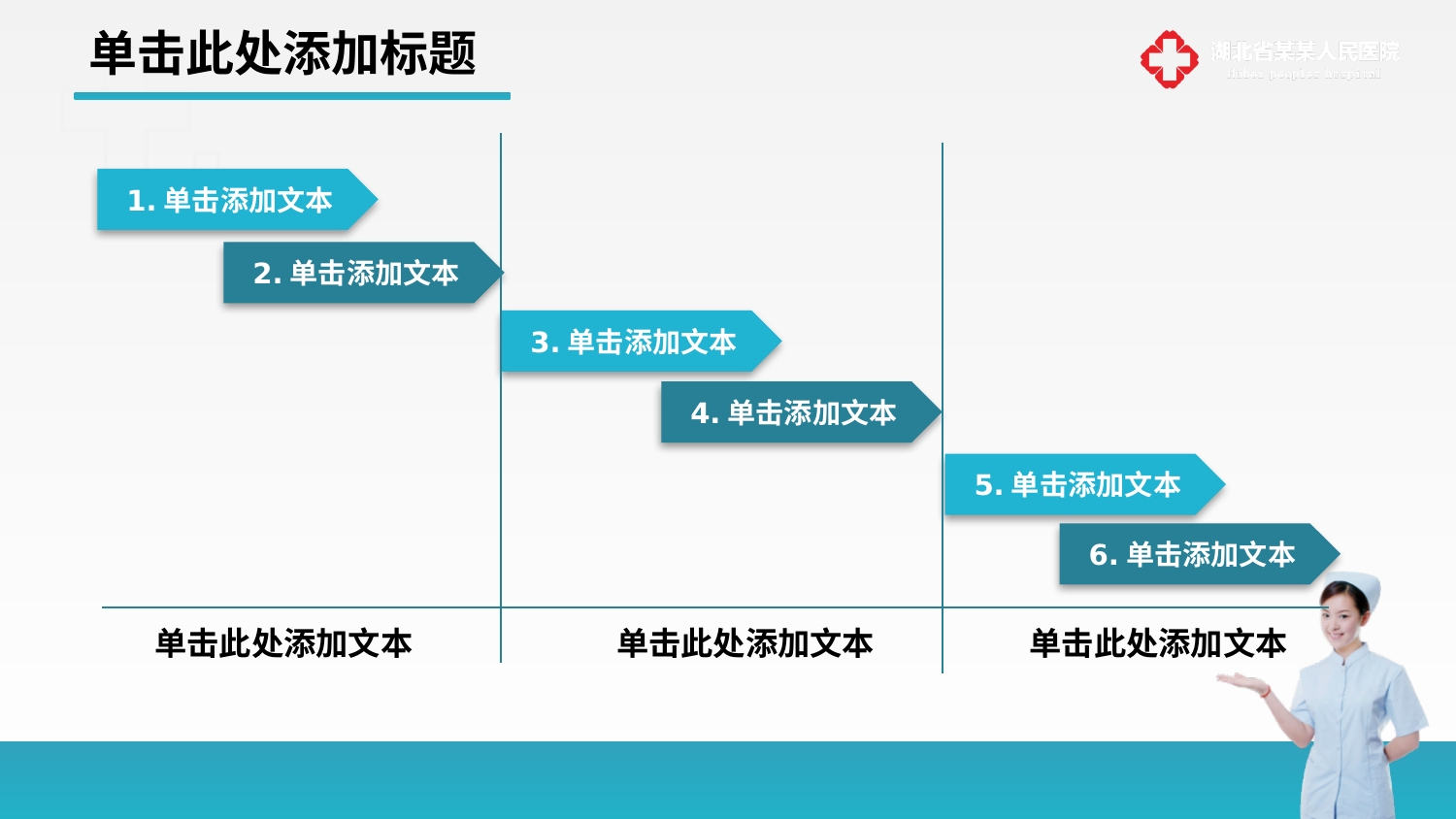

# 单击此处添加标题
1.单击添加文本
2.单击添加文本
3.单击添加文本
4.单击添加文本
5.单击添加文本
6.单击添加文本
单击此处添加文本
单击此处添加文本
单击此处添加文本